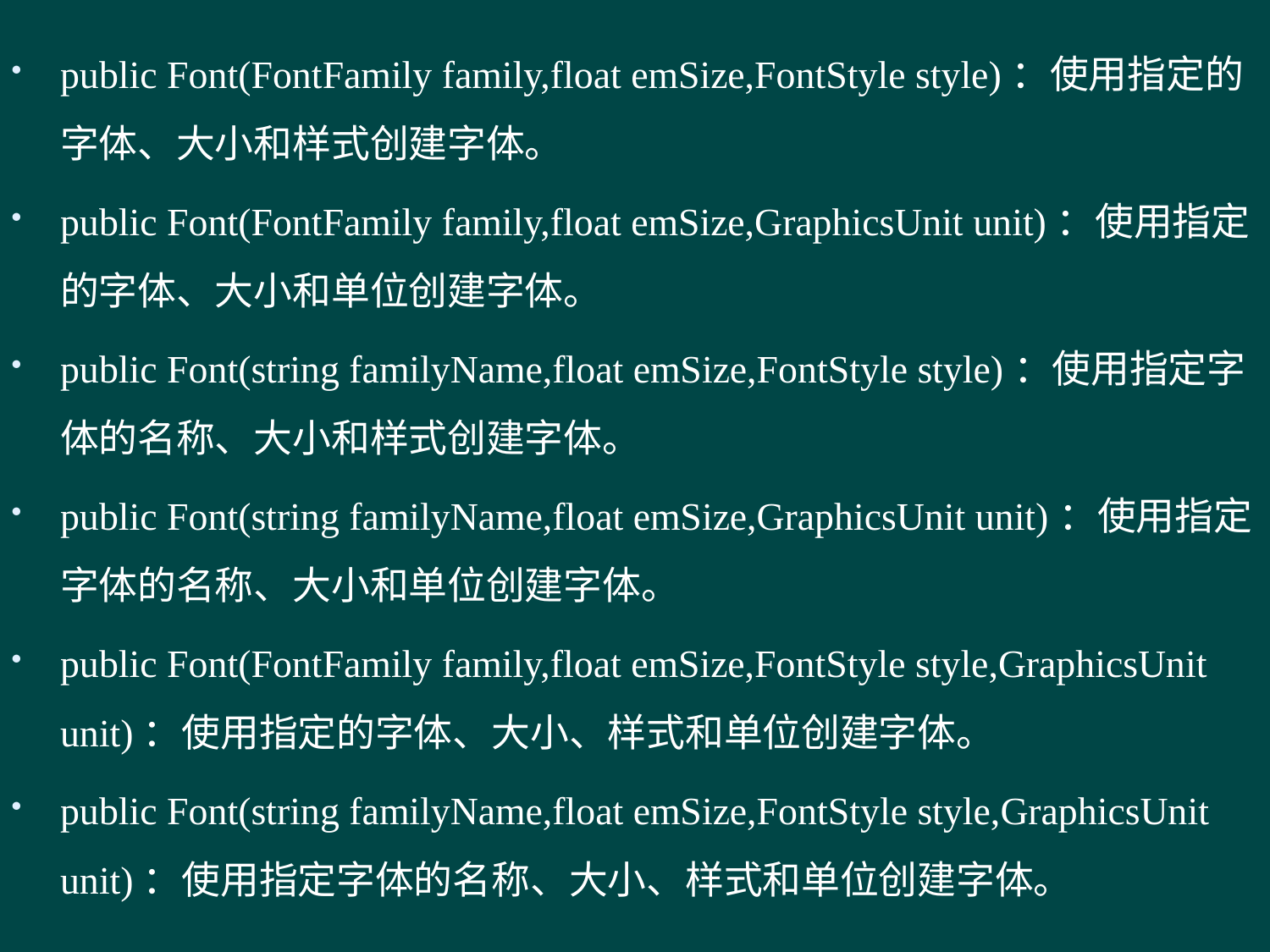

public Font(FontFamily family,float emSize,FontStyle style)：使用指定的字体、大小和样式创建字体。
public Font(FontFamily family,float emSize,GraphicsUnit unit)：使用指定的字体、大小和单位创建字体。
public Font(string familyName,float emSize,FontStyle style)：使用指定字体的名称、大小和样式创建字体。
public Font(string familyName,float emSize,GraphicsUnit unit)：使用指定字体的名称、大小和单位创建字体。
public Font(FontFamily family,float emSize,FontStyle style,GraphicsUnit unit)：使用指定的字体、大小、样式和单位创建字体。
public Font(string familyName,float emSize,FontStyle style,GraphicsUnit unit)：使用指定字体的名称、大小、样式和单位创建字体。

#